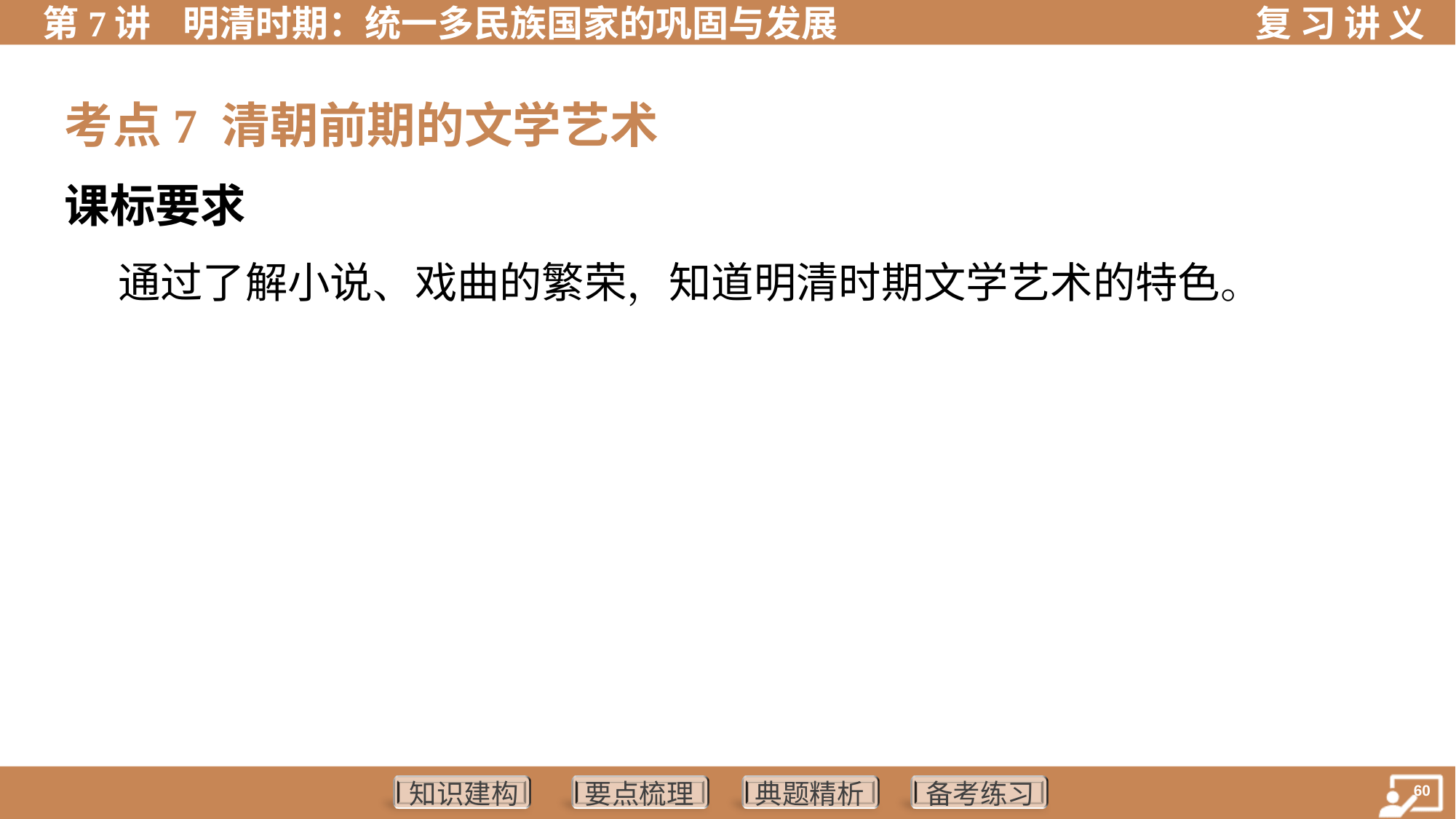

考点7 清朝前期的文学艺术
课标要求
    通过了解小说、戏曲的繁荣，知道明清时期文学艺术的特色。